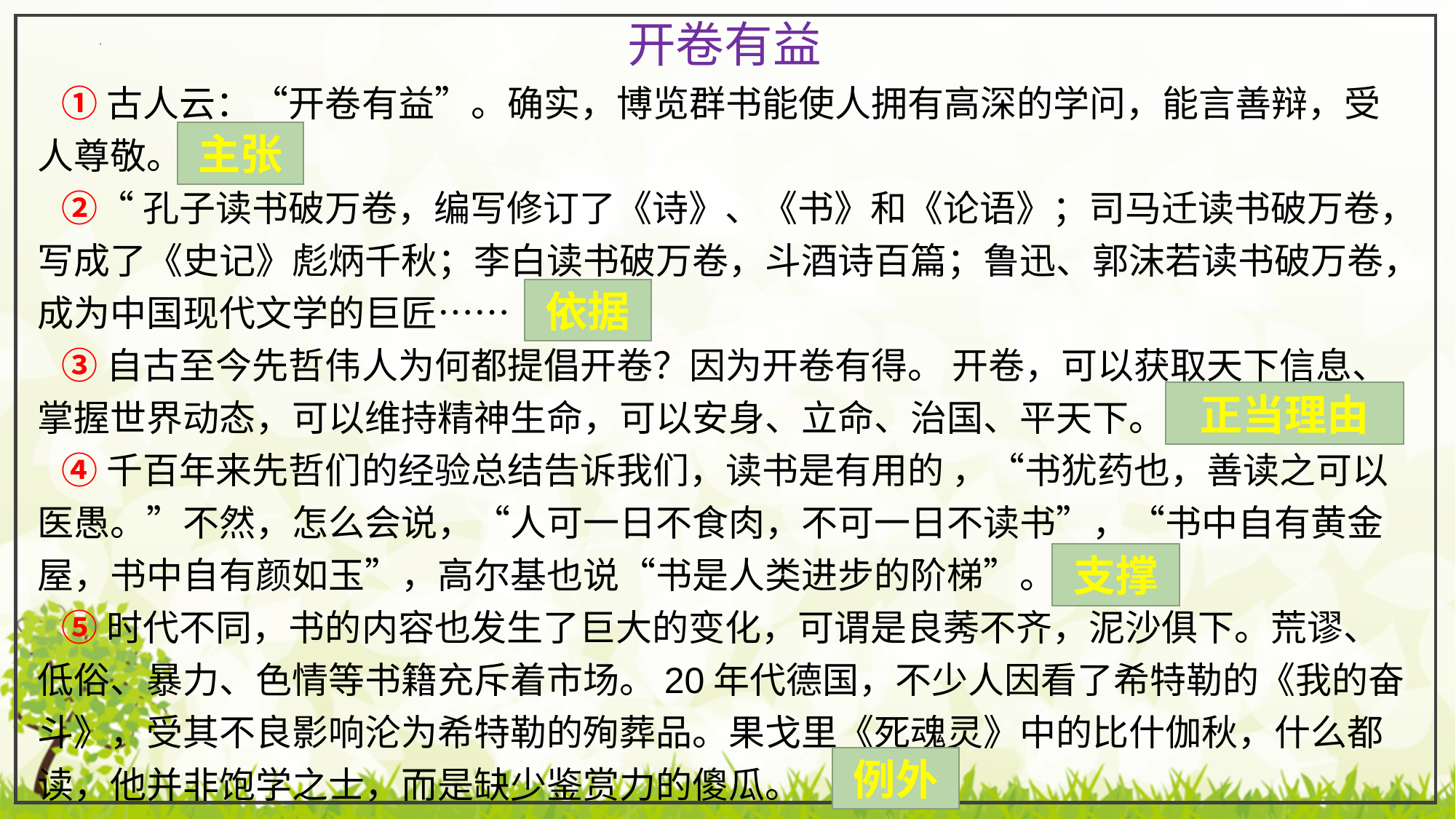

开卷有益
   ①古人云：“开卷有益”。确实，博览群书能使人拥有高深的学问，能言善辩，受人尊敬。
   ②“孔子读书破万卷，编写修订了《诗》、《书》和《论语》；司马迁读书破万卷，写成了《史记》彪炳千秋；李白读书破万卷，斗酒诗百篇；鲁迅、郭沫若读书破万卷，成为中国现代文学的巨匠……
   ③自古至今先哲伟人为何都提倡开卷？因为开卷有得。 开卷，可以获取天下信息、掌握世界动态，可以维持精神生命，可以安身、立命、治国、平天下。
   ④千百年来先哲们的经验总结告诉我们，读书是有用的 ，“书犹药也，善读之可以医愚。”不然，怎么会说，“人可一日不食肉，不可一日不读书”，“书中自有黄金屋，书中自有颜如玉”，高尔基也说“书是人类进步的阶梯”。
   ⑤时代不同，书的内容也发生了巨大的变化，可谓是良莠不齐，泥沙俱下。荒谬、低俗、暴力、色情等书籍充斥着市场。20年代德国，不少人因看了希特勒的《我的奋斗》，受其不良影响沦为希特勒的殉葬品。果戈里《死魂灵》中的比什伽秋，什么都读，他并非饱学之士，而是缺少鉴赏力的傻瓜。

主张
依据
正当理由
支撑
例外